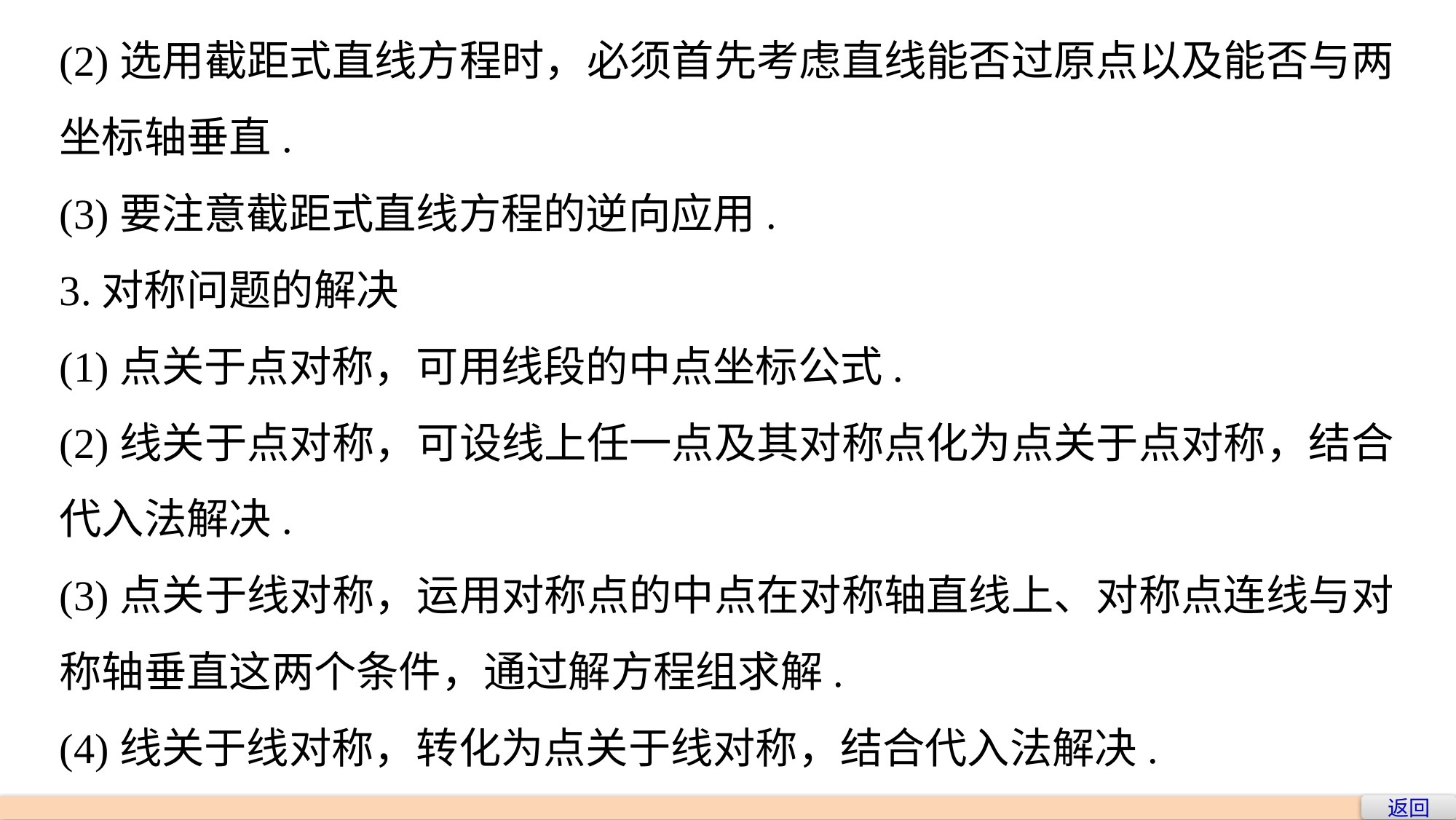

(2)选用截距式直线方程时，必须首先考虑直线能否过原点以及能否与两坐标轴垂直.
(3)要注意截距式直线方程的逆向应用.
3.对称问题的解决
(1)点关于点对称，可用线段的中点坐标公式.
(2)线关于点对称，可设线上任一点及其对称点化为点关于点对称，结合代入法解决.
(3)点关于线对称，运用对称点的中点在对称轴直线上、对称点连线与对称轴垂直这两个条件，通过解方程组求解.
(4)线关于线对称，转化为点关于线对称，结合代入法解决.
返回